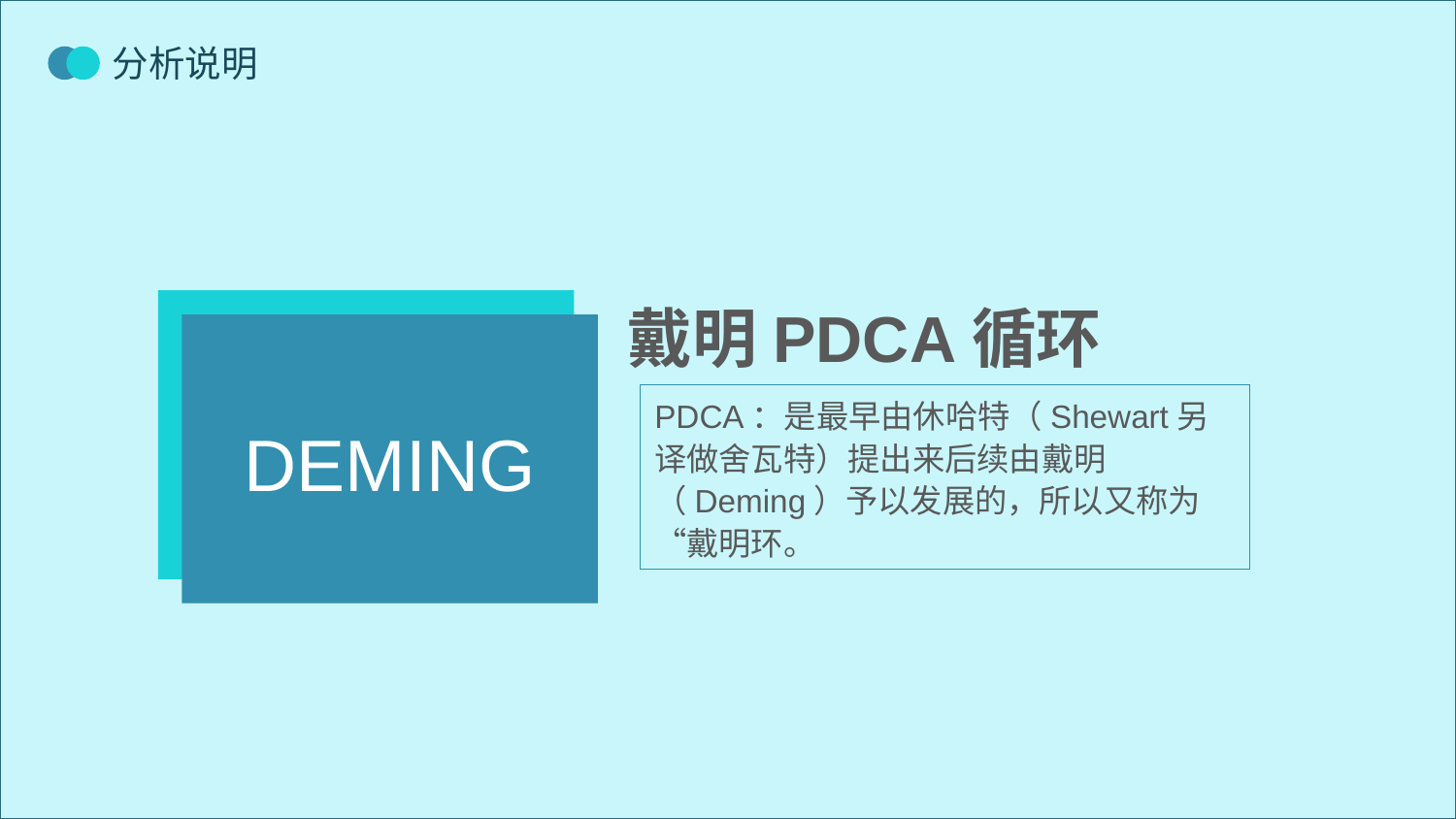

DEMING
戴明PDCA循环
PDCA：是最早由休哈特（Shewart另译做舍瓦特）提出来后续由戴明（Deming）予以发展的，所以又称为“戴明环。